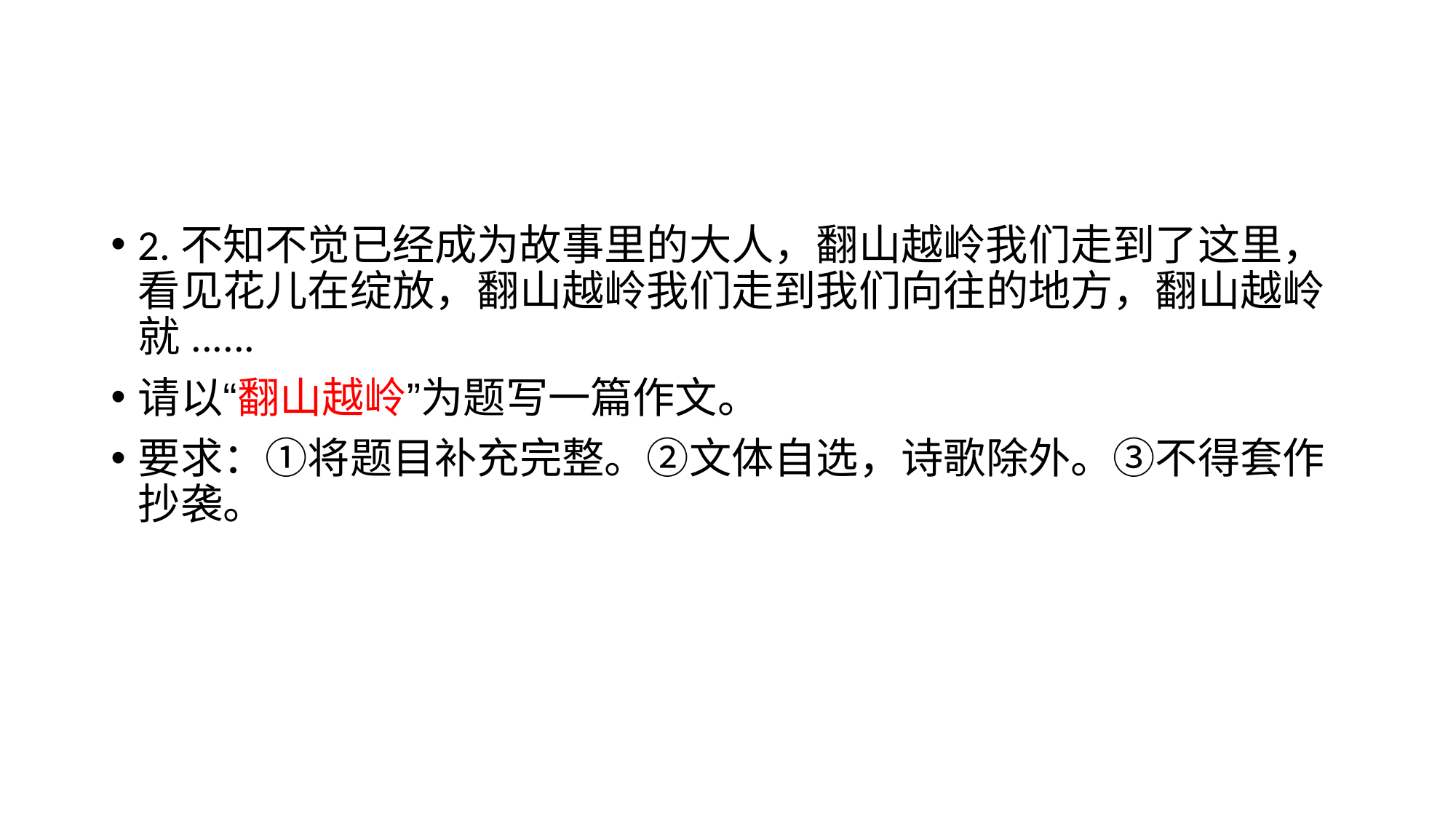

#
2.不知不觉已经成为故事里的大人，翻山越岭我们走到了这里，看见花儿在绽放，翻山越岭我们走到我们向往的地方，翻山越岭就......
请以“翻山越岭”为题写一篇作文。
要求：①将题目补充完整。②文体自选，诗歌除外。③不得套作抄袭。